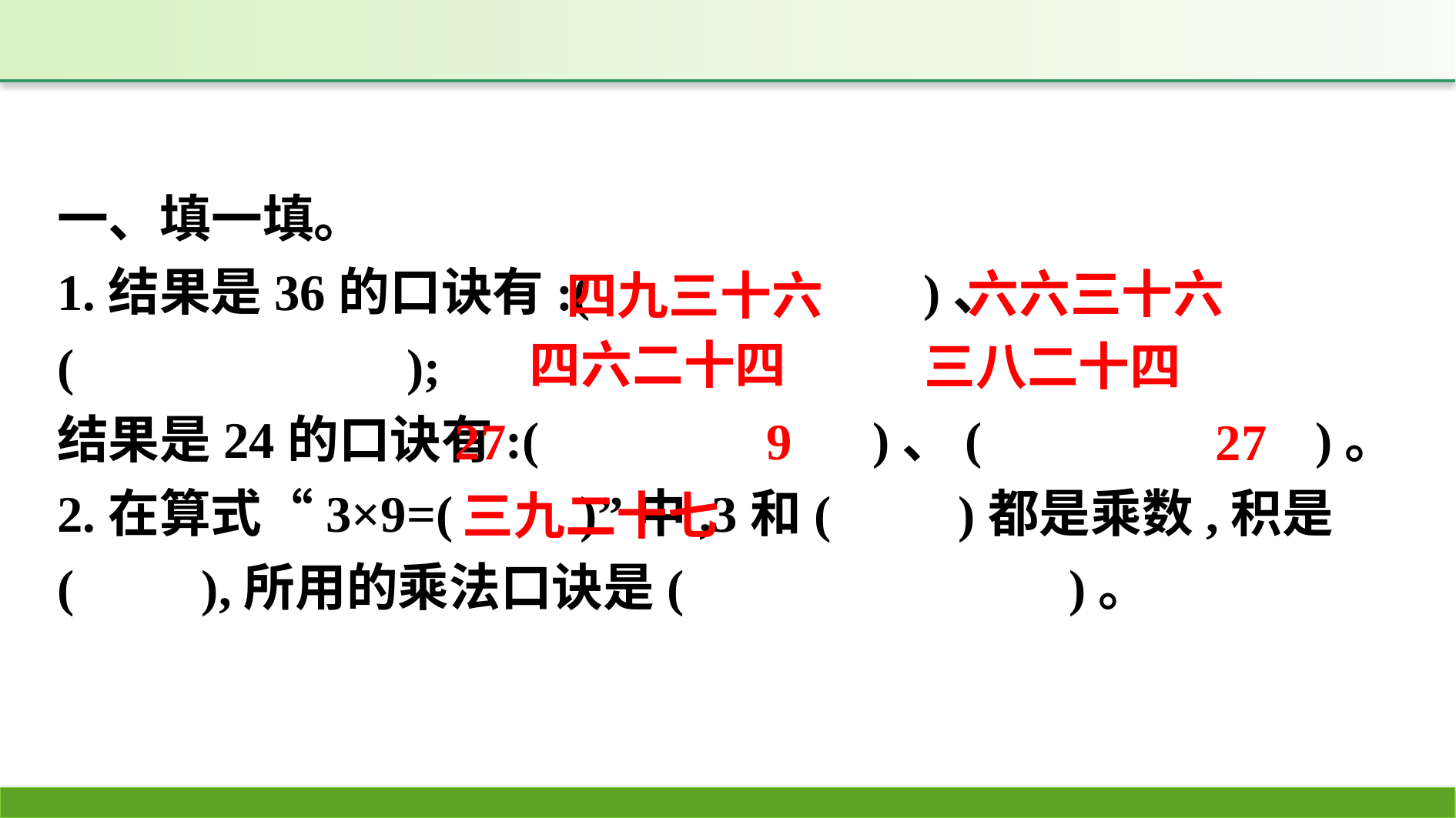

一、填一填。
1.结果是36的口诀有:(　　　　　　)、(　　　　　　);
结果是24的口诀有:(　　　　　　)、(　　　　　　)。
2.在算式“3×9=(　　)”中,3和(　　)都是乘数,积是(　　),所用的乘法口诀是(　　　　　　　)。
六六三十六
四九三十六
四六二十四
三八二十四
9
27
27
三九二十七